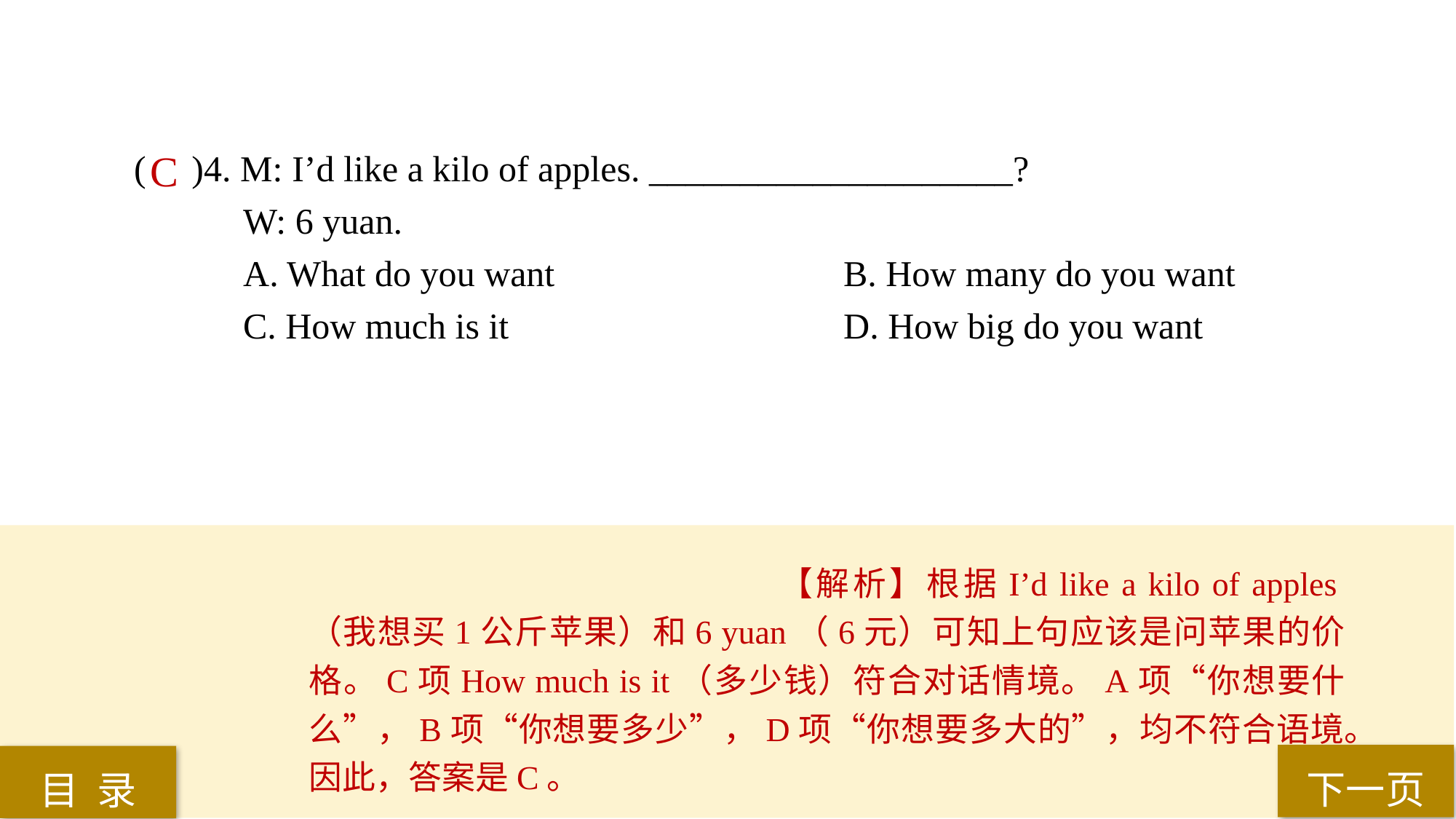

(     )4. M: I’d like a kilo of apples. ____________________?
W: 6 yuan.
A. What do you want 			B. How many do you want
C. How much is it 			D. How big do you want
C
【解析】根据I’d like a kilo of apples（我想买1公斤苹果）和6 yuan（6元）可知上句应该是问苹果的价格。C项How much is it（多少钱）符合对话情境。A项“你想要什么”，B项“你想要多少”，D项“你想要多大的”，均不符合语境。因此，答案是C。